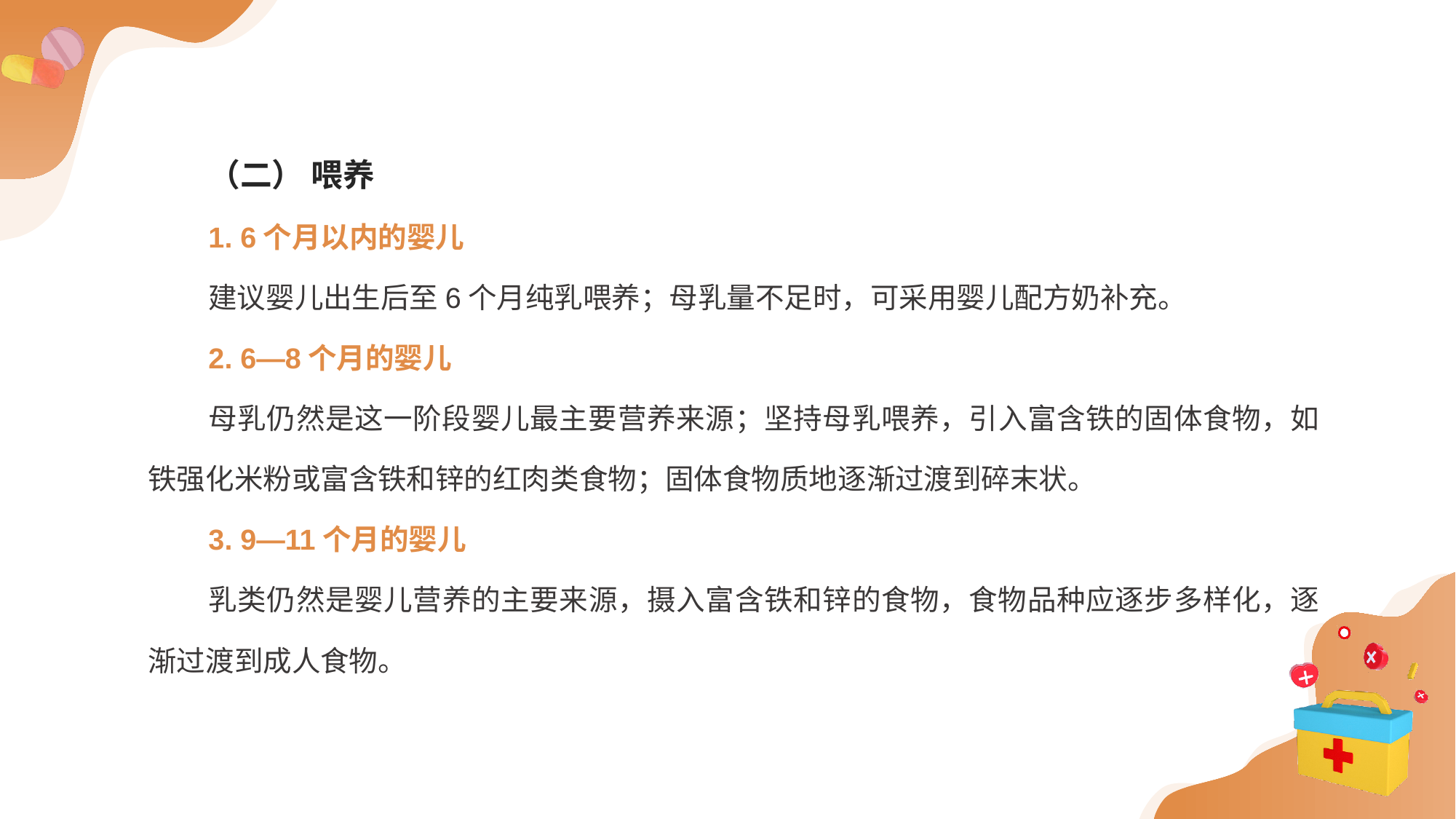

（二） 喂养
1. 6个月以内的婴儿
建议婴儿出生后至6个月纯乳喂养；母乳量不足时，可采用婴儿配方奶补充。
2. 6—8个月的婴儿
母乳仍然是这一阶段婴儿最主要营养来源；坚持母乳喂养，引入富含铁的固体食物，如铁强化米粉或富含铁和锌的红肉类食物；固体食物质地逐渐过渡到碎末状。
3. 9—11个月的婴儿
乳类仍然是婴儿营养的主要来源，摄入富含铁和锌的食物，食物品种应逐步多样化，逐渐过渡到成人食物。